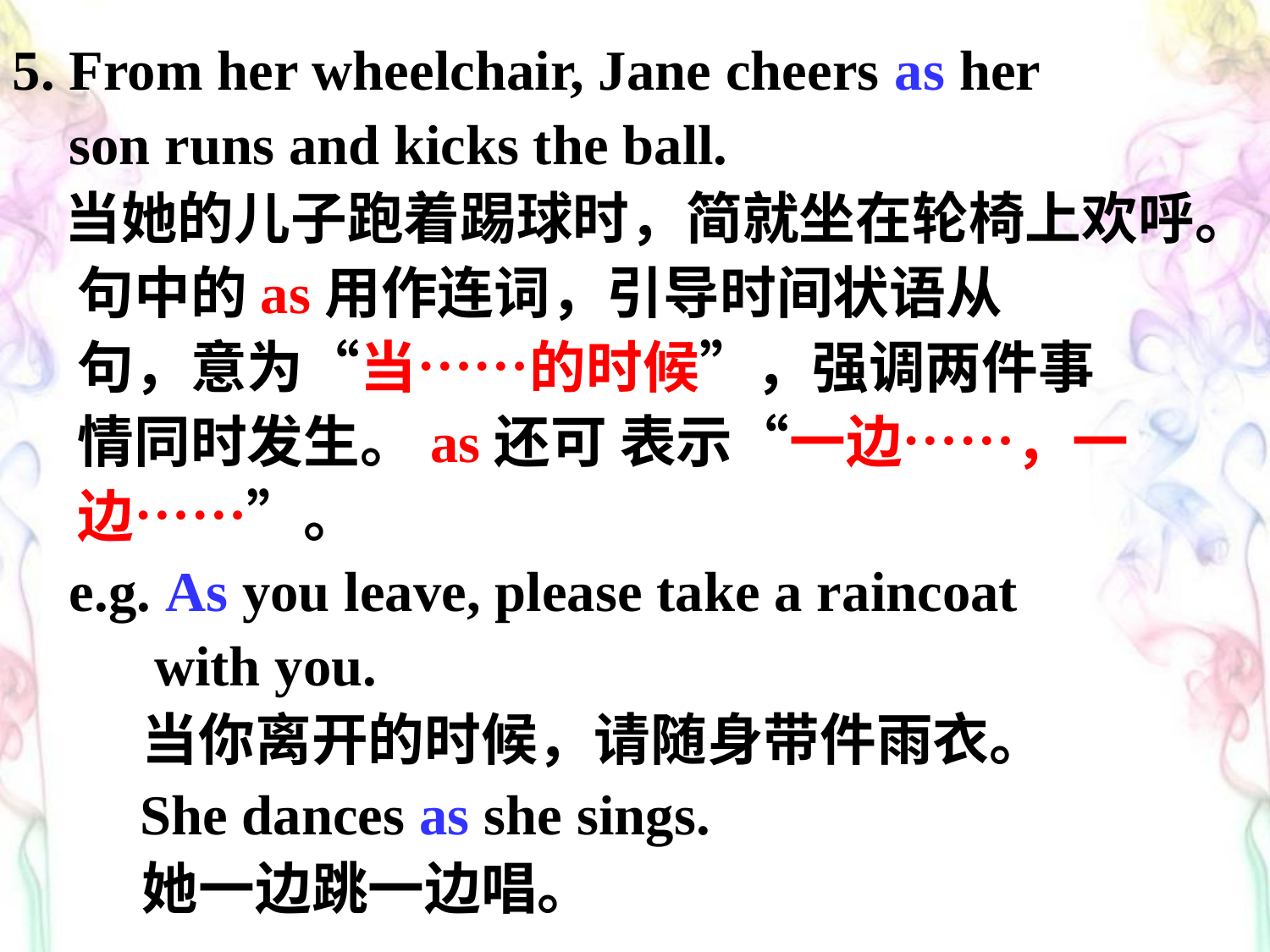

5. From her wheelchair, Jane cheers as her
    son runs and kicks the ball.
   当她的儿子跑着踢球时，简就坐在轮椅上欢呼。
    句中的as用作连词，引导时间状语从
    句，意为“当……的时候”，强调两件事
    情同时发生。as还可 表示“一边……，一
    边……”。
    e.g. As you leave, please take a raincoat
          with you.
         当你离开的时候，请随身带件雨衣。
         She dances as she sings.
         她一边跳一边唱。